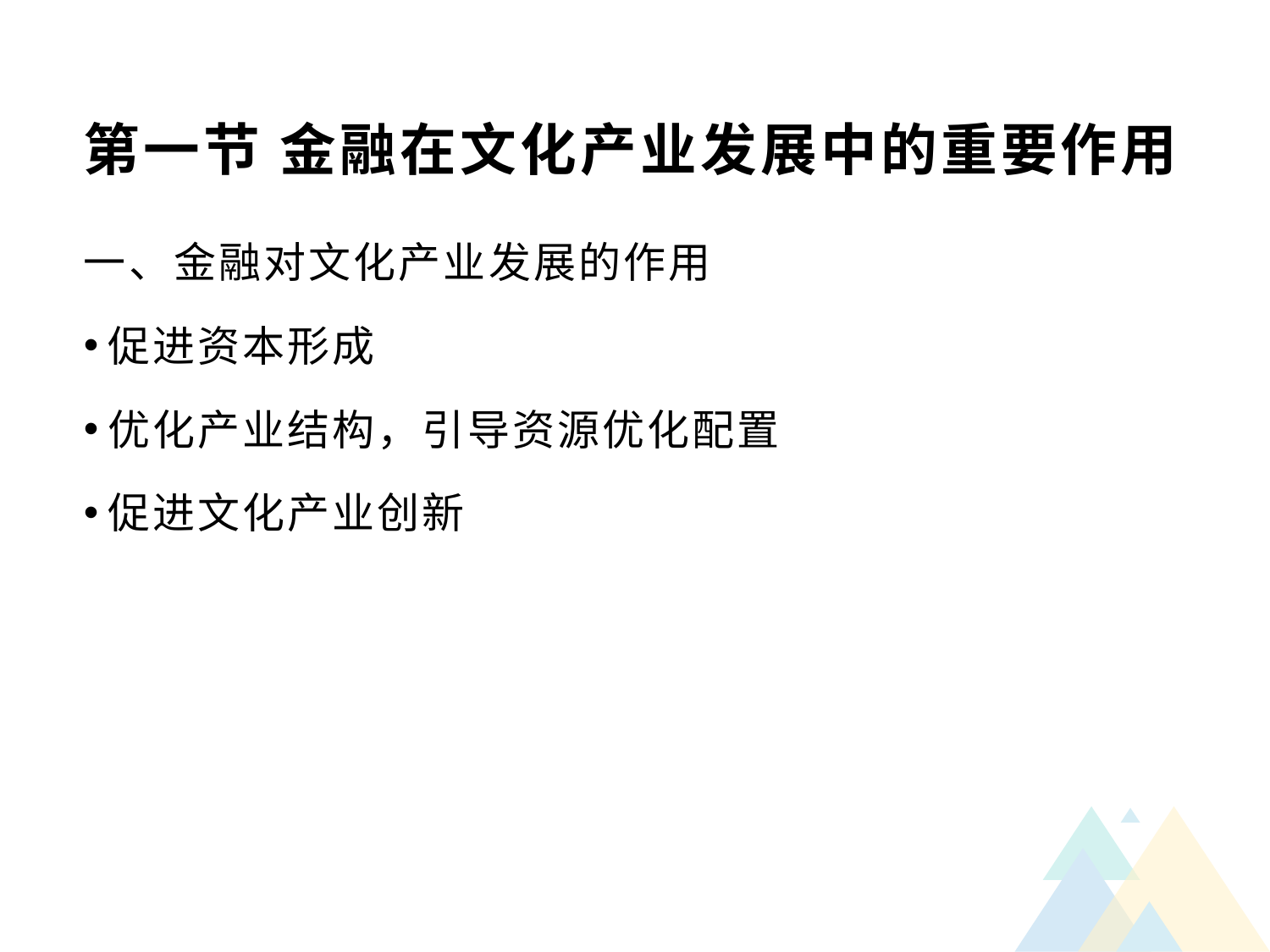

# 第一节 金融在文化产业发展中的重要作用
一、金融对文化产业发展的作用
促进资本形成
优化产业结构，引导资源优化配置
促进文化产业创新